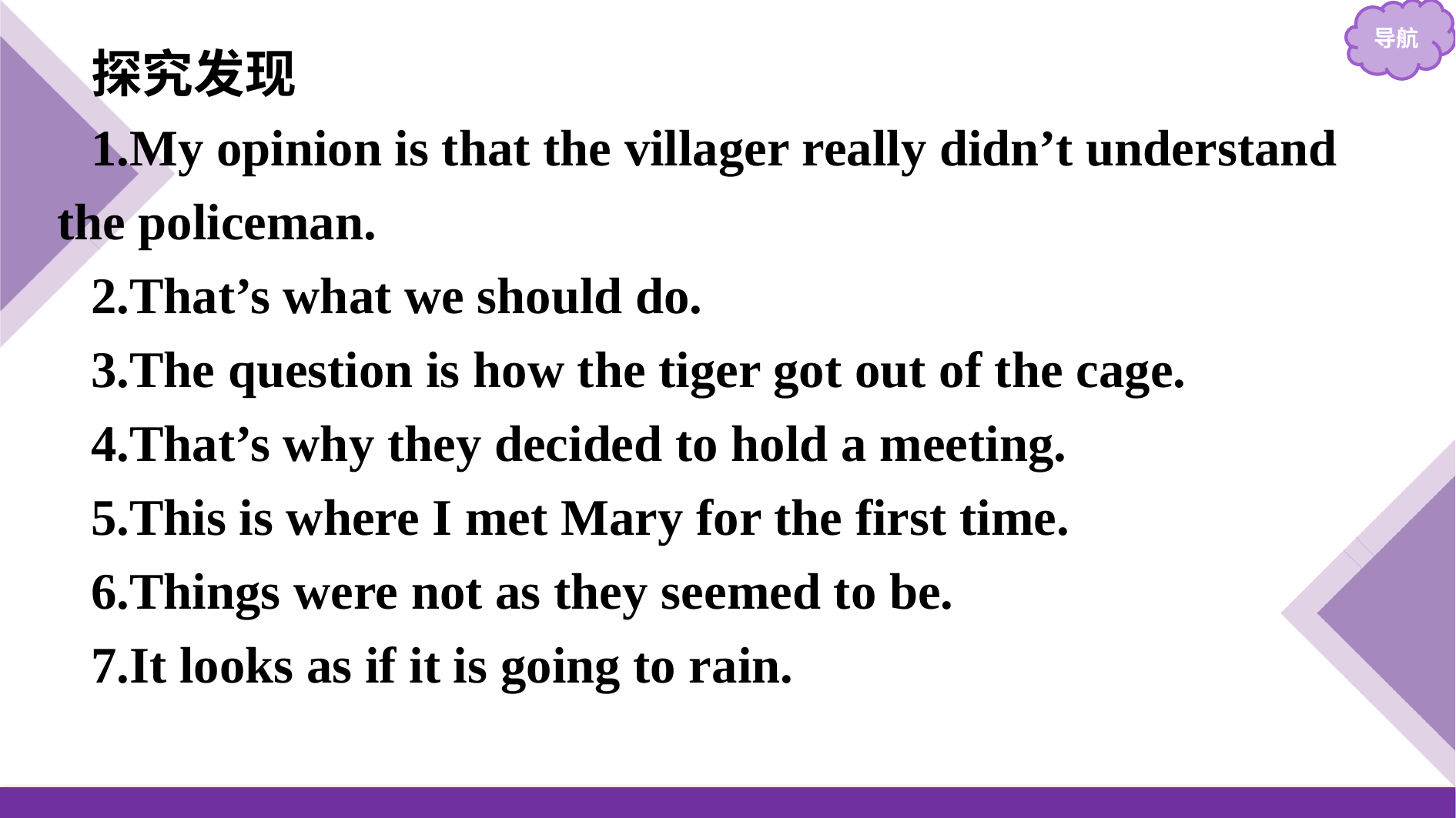

探究发现
1.My opinion is that the villager really didn’t understand the policeman.
2.That’s what we should do.
3.The question is how the tiger got out of the cage.
4.That’s why they decided to hold a meeting.
5.This is where I met Mary for the first time.
6.Things were not as they seemed to be.
7.It looks as if it is going to rain.